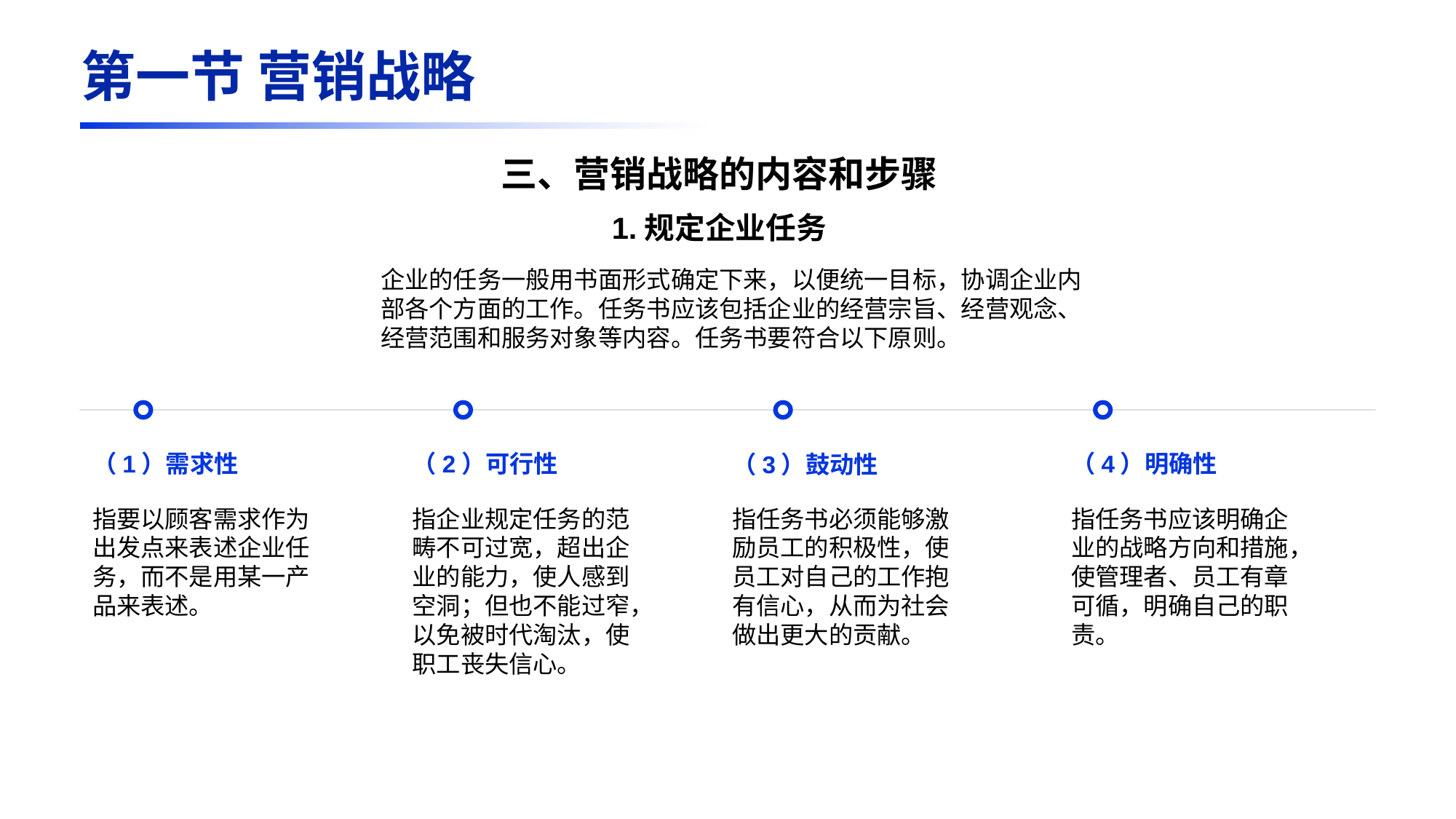

第一节 营销战略
三、营销战略的内容和步骤

（1）需求性
指要以顾客需求作为出发点来表述企业任务，而不是用某一产品来表述。

（2）可行性
指企业规定任务的范畴不可过宽，超出企业的能力，使人感到空洞；但也不能过窄，以免被时代淘汰，使职工丧失信心。

（3）鼓动性
指任务书必须能够激励员工的积极性，使员工对自己的工作抱有信心，从而为社会做出更大的贡献。

（4）明确性
指任务书应该明确企业的战略方向和措施，使管理者、员工有章可循，明确自己的职责。
1.规定企业任务
企业的任务一般用书面形式确定下来，以便统一目标，协调企业内部各个方面的工作。任务书应该包括企业的经营宗旨、经营观念、经营范围和服务对象等内容。任务书要符合以下原则。